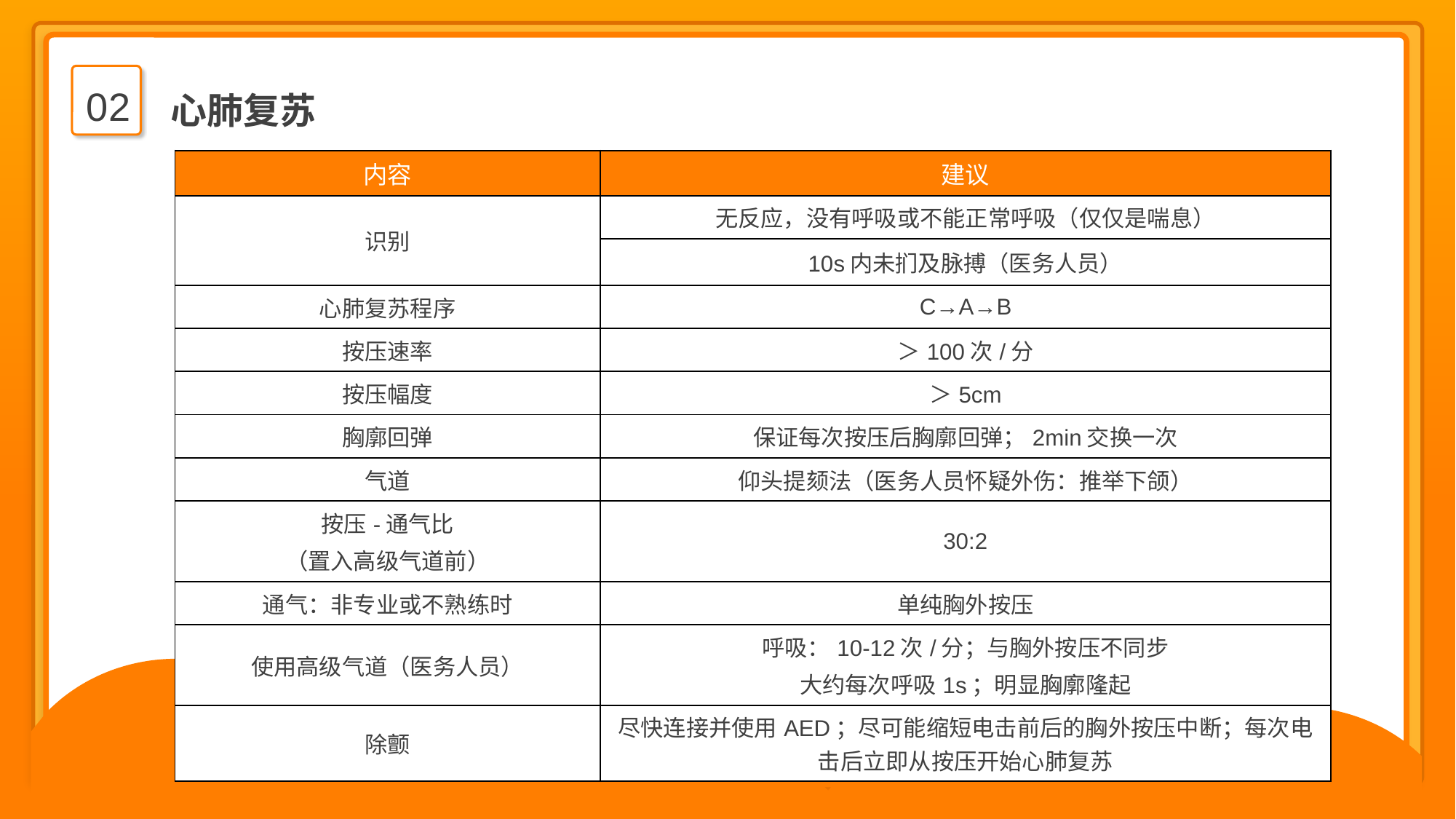

02
心肺复苏
| 内容 | 建议 |
| --- | --- |
| 识别 | 无反应，没有呼吸或不能正常呼吸（仅仅是喘息） |
|  | 10s内未扪及脉搏（医务人员） |
| 心肺复苏程序 | C→A→B |
| 按压速率 | ＞100次/分 |
| 按压幅度 | ＞5cm |
| 胸廓回弹 | 保证每次按压后胸廓回弹；2min交换一次 |
| 气道 | 仰头提颏法（医务人员怀疑外伤：推举下颌） |
| 按压-通气比 （置入高级气道前） | 30:2 |
| 通气：非专业或不熟练时 | 单纯胸外按压 |
| 使用高级气道（医务人员） | 呼吸：10-12次/分；与胸外按压不同步 大约每次呼吸1s；明显胸廓隆起 |
| 除颤 | 尽快连接并使用AED；尽可能缩短电击前后的胸外按压中断；每次电击后立即从按压开始心肺复苏 |